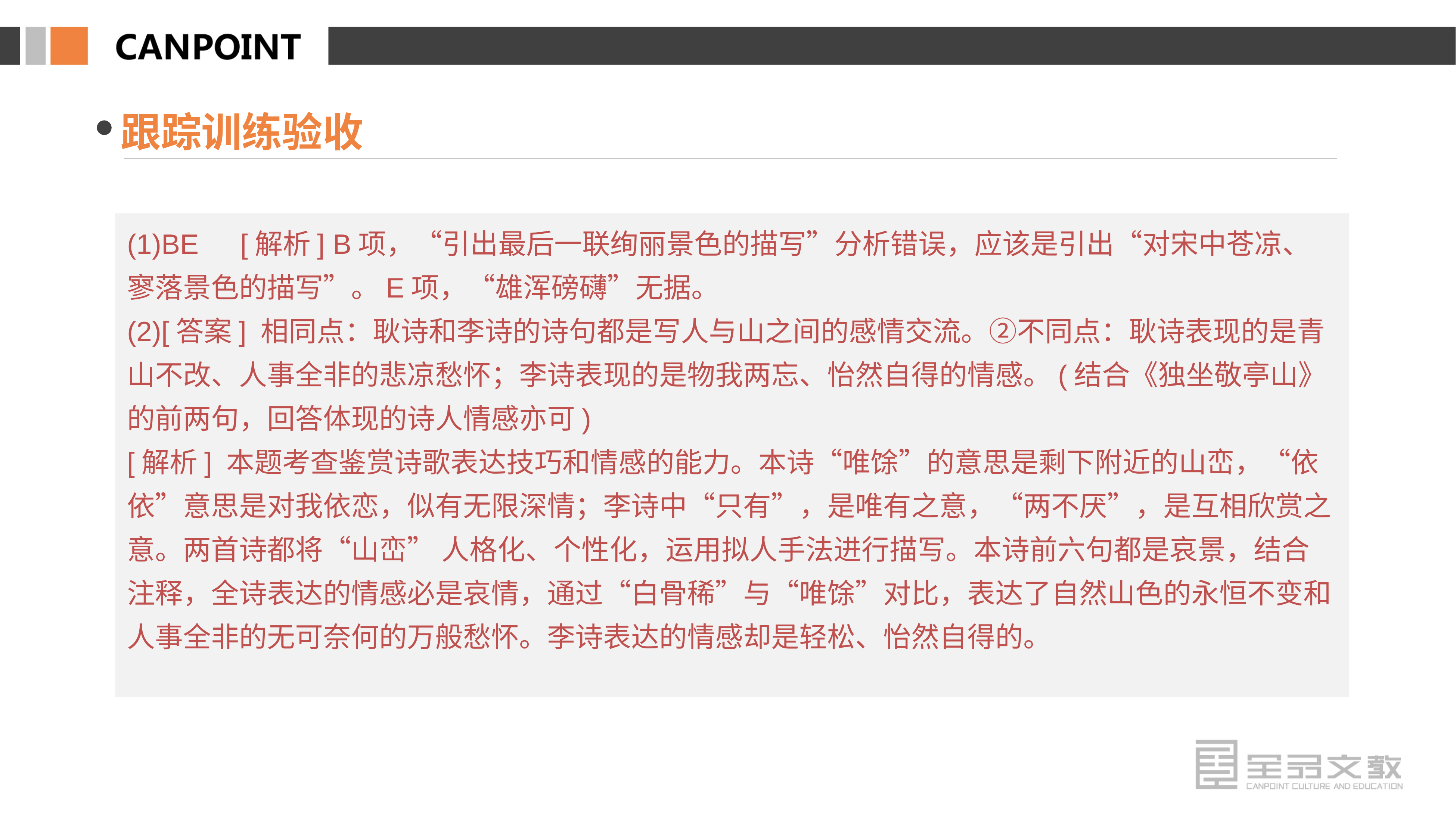

跟踪训练验收

(1)BE　[解析] B项，“引出最后一联绚丽景色的描写”分析错误，应该是引出“对宋中苍凉、寥落景色的描写”。E项，“雄浑磅礴”无据。
(2)[答案] 相同点：耿诗和李诗的诗句都是写人与山之间的感情交流。②不同点：耿诗表现的是青山不改、人事全非的悲凉愁怀；李诗表现的是物我两忘、怡然自得的情感。(结合《独坐敬亭山》的前两句，回答体现的诗人情感亦可)
[解析] 本题考查鉴赏诗歌表达技巧和情感的能力。本诗“唯馀”的意思是剩下附近的山峦，“依依”意思是对我依恋，似有无限深情；李诗中“只有”，是唯有之意，“两不厌”，是互相欣赏之意。两首诗都将“山峦” 人格化、个性化，运用拟人手法进行描写。本诗前六句都是哀景，结合注释，全诗表达的情感必是哀情，通过“白骨稀”与“唯馀”对比，表达了自然山色的永恒不变和人事全非的无可奈何的万般愁怀。李诗表达的情感却是轻松、怡然自得的。